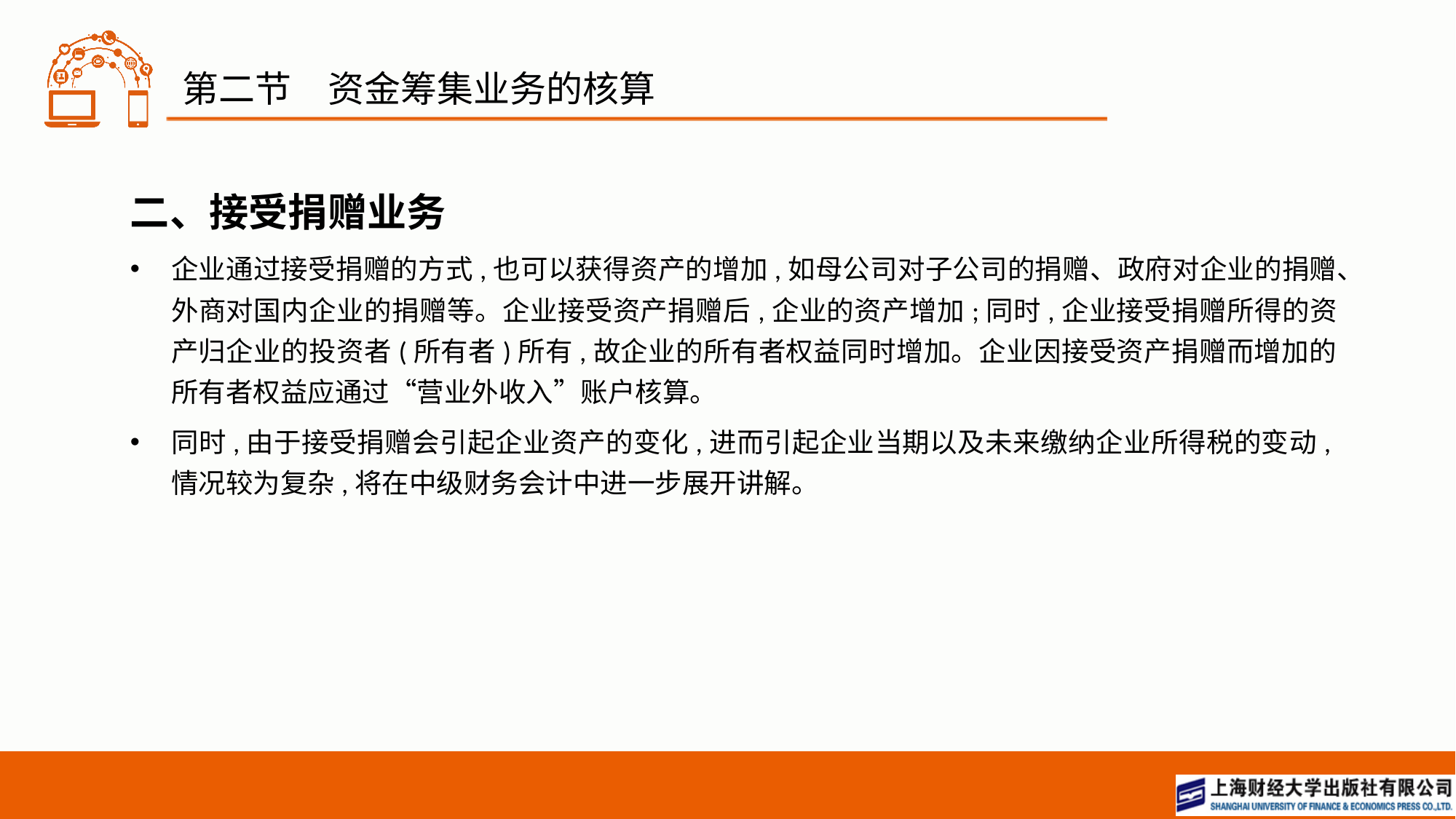

# 第二节　资金筹集业务的核算
二、接受捐赠业务
企业通过接受捐赠的方式,也可以获得资产的增加,如母公司对子公司的捐赠、政府对企业的捐赠、外商对国内企业的捐赠等。企业接受资产捐赠后,企业的资产增加;同时,企业接受捐赠所得的资产归企业的投资者(所有者)所有,故企业的所有者权益同时增加。企业因接受资产捐赠而增加的所有者权益应通过“营业外收入”账户核算。
同时,由于接受捐赠会引起企业资产的变化,进而引起企业当期以及未来缴纳企业所得税的变动,情况较为复杂,将在中级财务会计中进一步展开讲解。